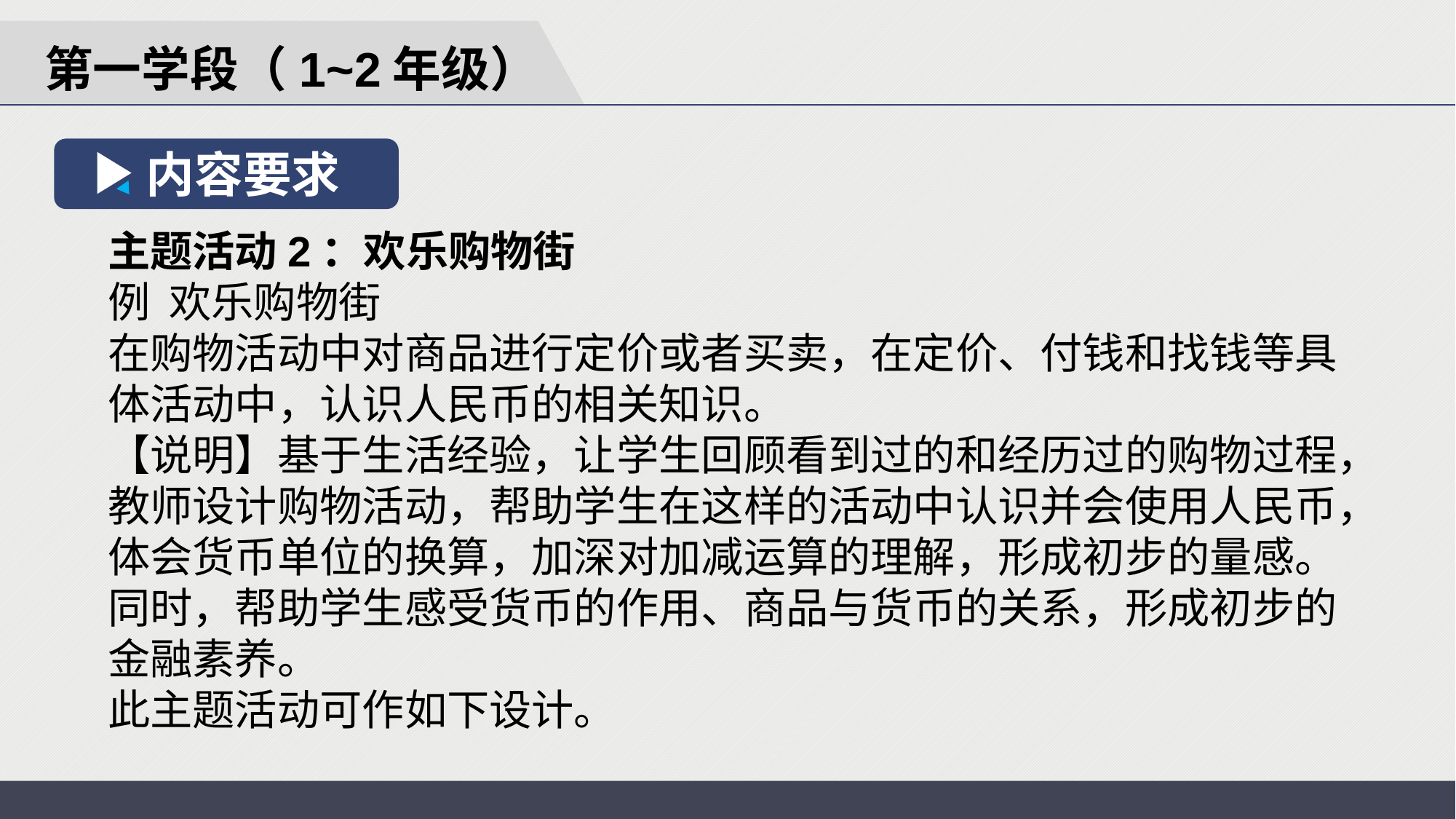

第一学段（1~2年级）
内容要求

主题活动2：欢乐购物街
例  欢乐购物街
在购物活动中对商品进行定价或者买卖，在定价、付钱和找钱等具体活动中，认识人民币的相关知识。
【说明】基于生活经验，让学生回顾看到过的和经历过的购物过程，教师设计购物活动，帮助学生在这样的活动中认识并会使用人民币，体会货币单位的换算，加深对加减运算的理解，形成初步的量感。同时，帮助学生感受货币的作用、商品与货币的关系，形成初步的金融素养。
此主题活动可作如下设计。